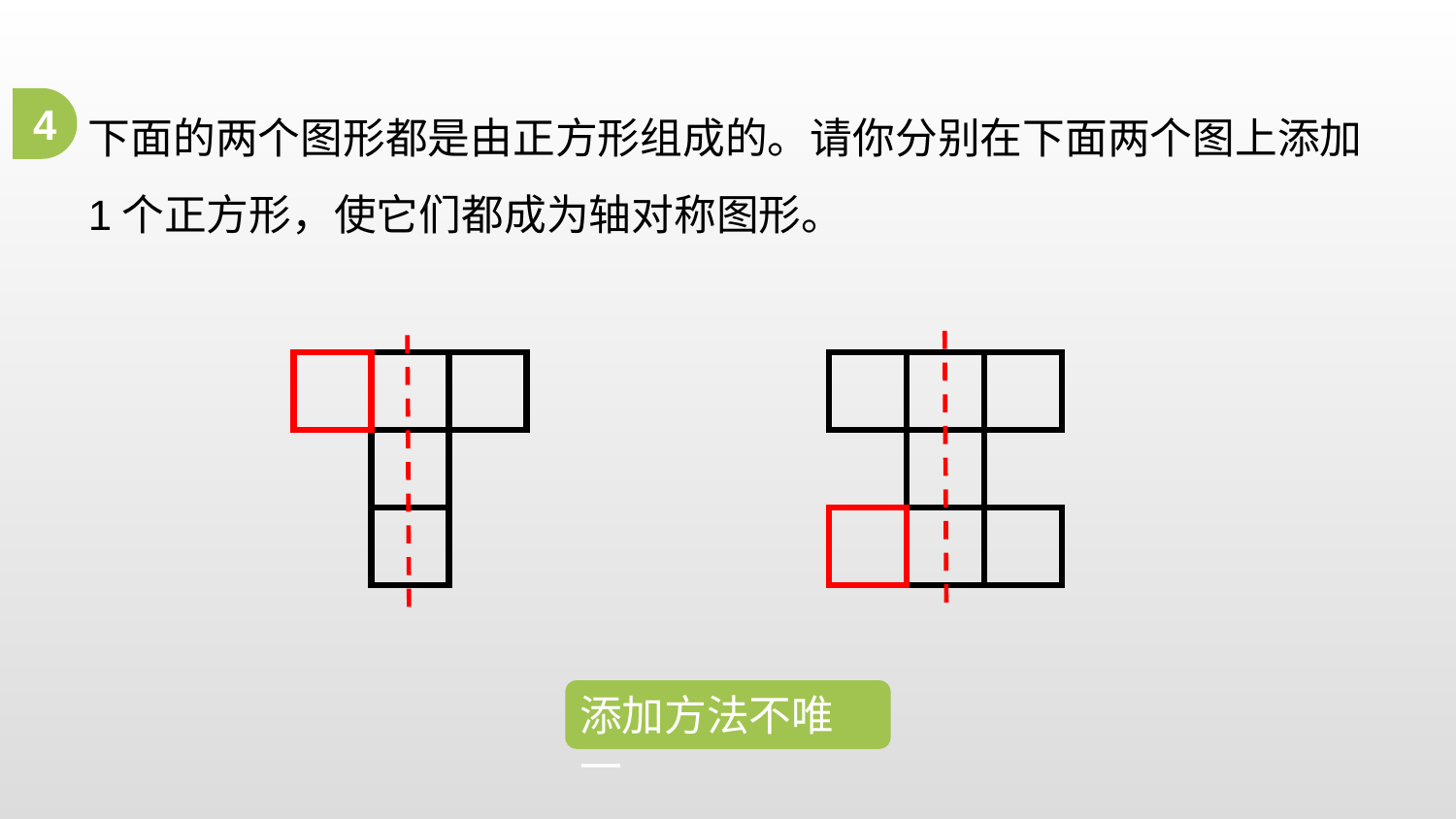

下面的两个图形都是由正方形组成的。请你分别在下面两个图上添加1个正方形，使它们都成为轴对称图形。
4

添加方法不唯一